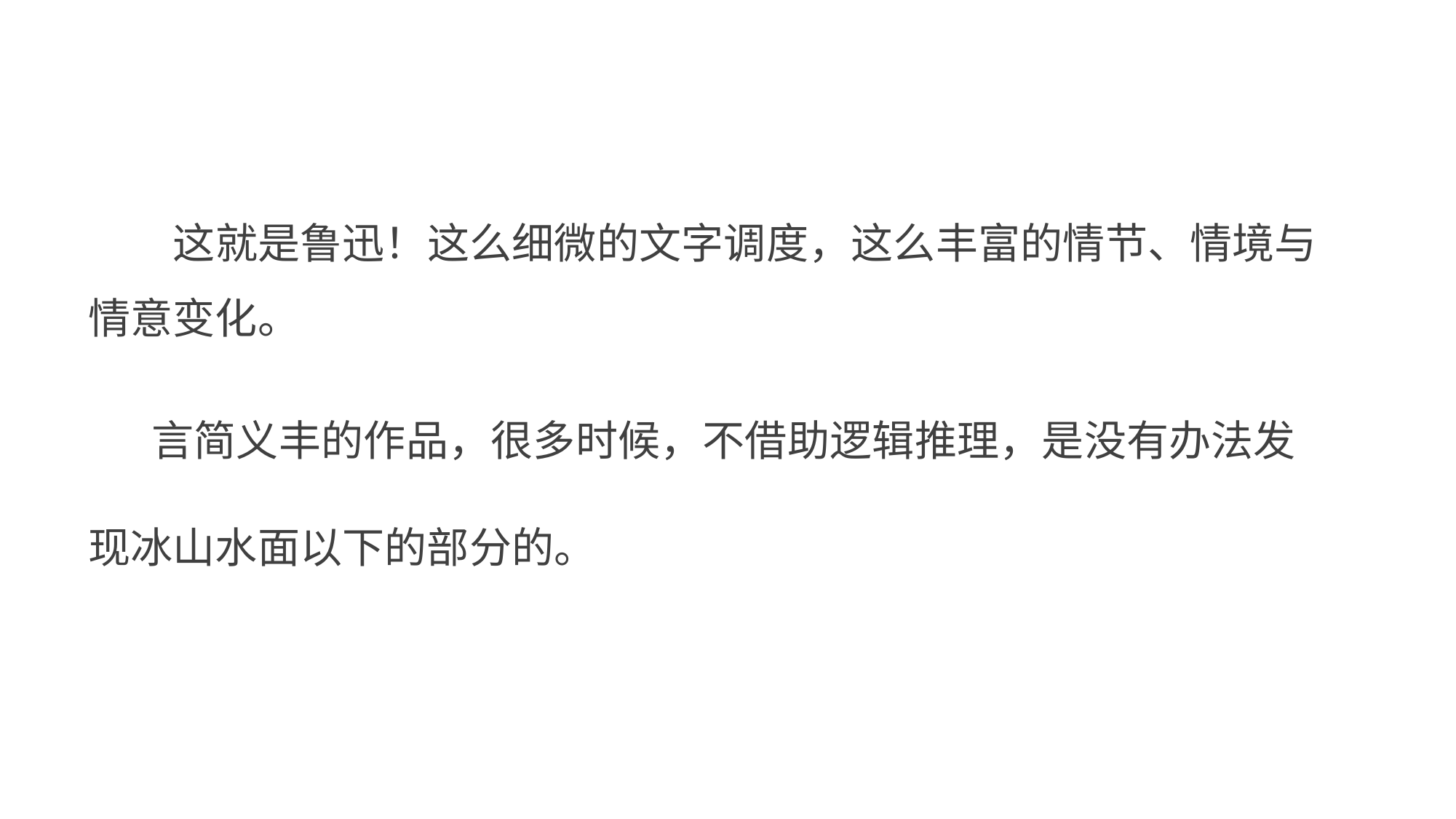

这就是鲁迅！这么细微的文字调度，这么丰富的情节、情境与 情意变化。
言简义丰的作品，很多时候，不借助逻辑推理，是没有办法发 现冰山水面以下的部分的。